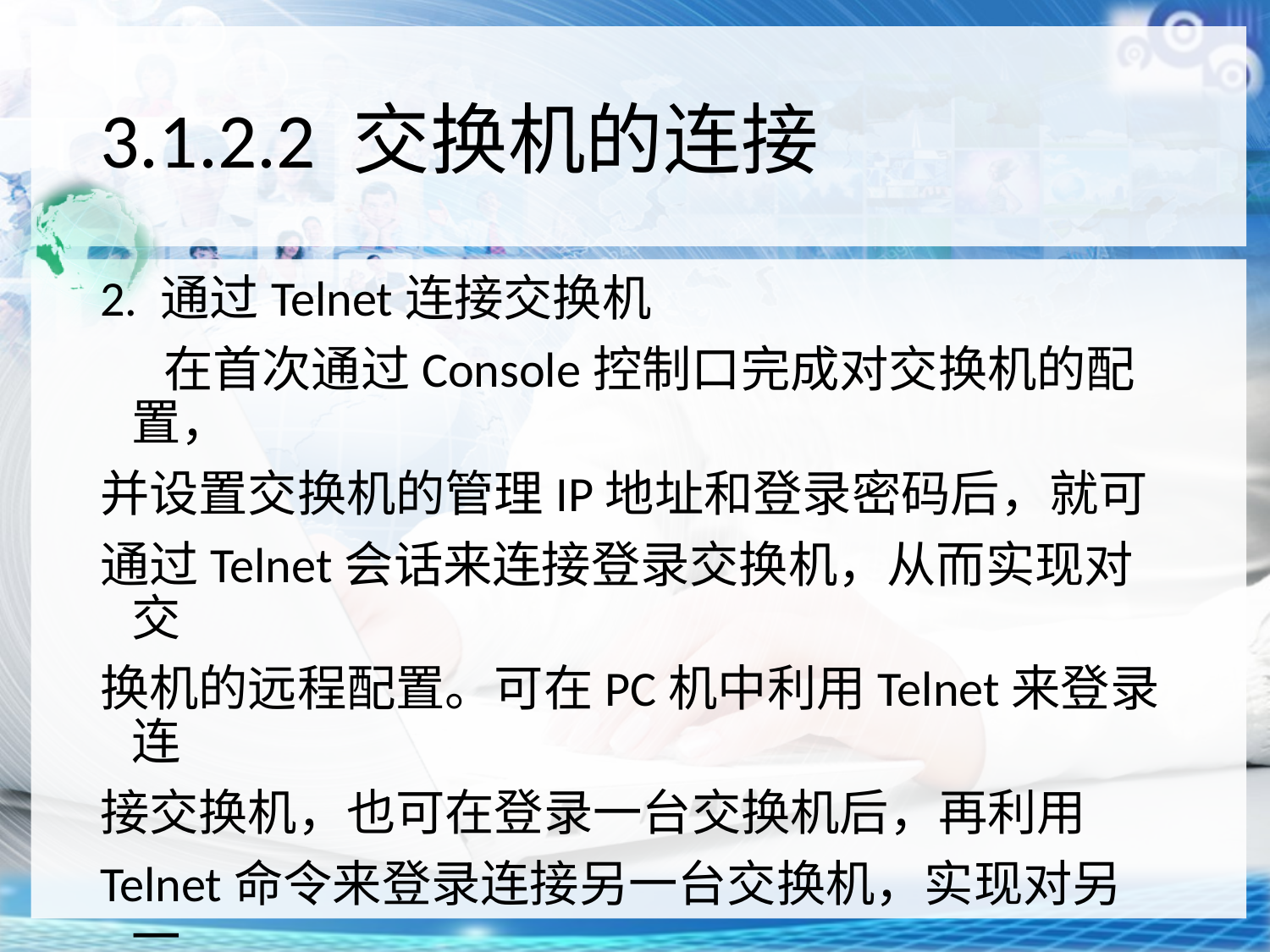

# 3.1.2.2 交换机的连接
2. 通过Telnet连接交换机
在首次通过Console控制口完成对交换机的配置，
并设置交换机的管理IP地址和登录密码后，就可
通过Telnet会话来连接登录交换机，从而实现对交
换机的远程配置。可在PC机中利用Telnet来登录连
接交换机，也可在登录一台交换机后，再利用
Telnet命令来登录连接另一台交换机，实现对另一
台交换机的访问和配置。